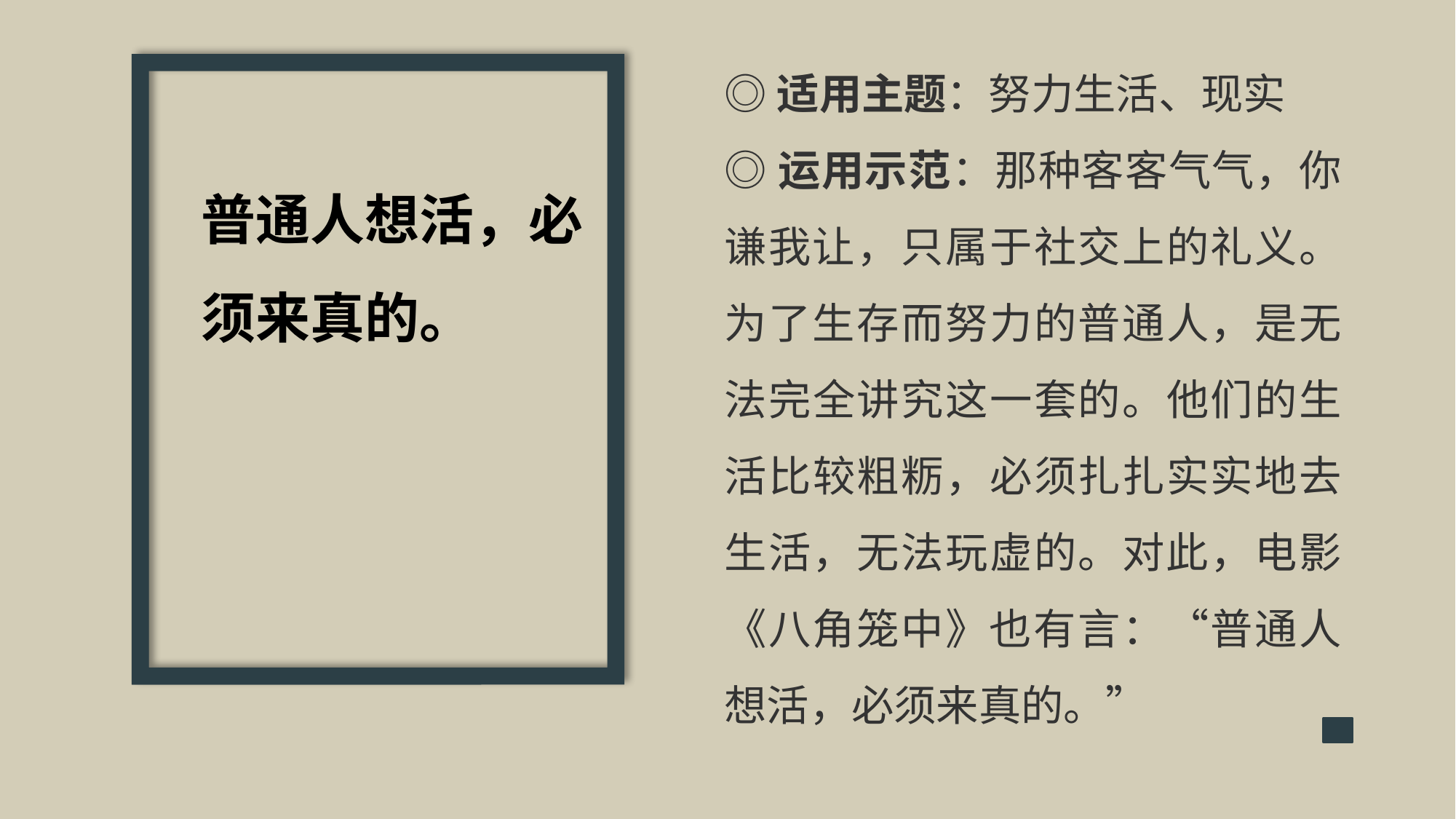

◎适用主题：努力生活、现实
◎运用示范：那种客客气气，你谦我让，只属于社交上的礼义。为了生存而努力的普通人，是无法完全讲究这一套的。他们的生活比较粗粝，必须扎扎实实地去生活，无法玩虚的。对此，电影《八角笼中》也有言：“普通人想活，必须来真的。”

普通人想活，必须来真的。